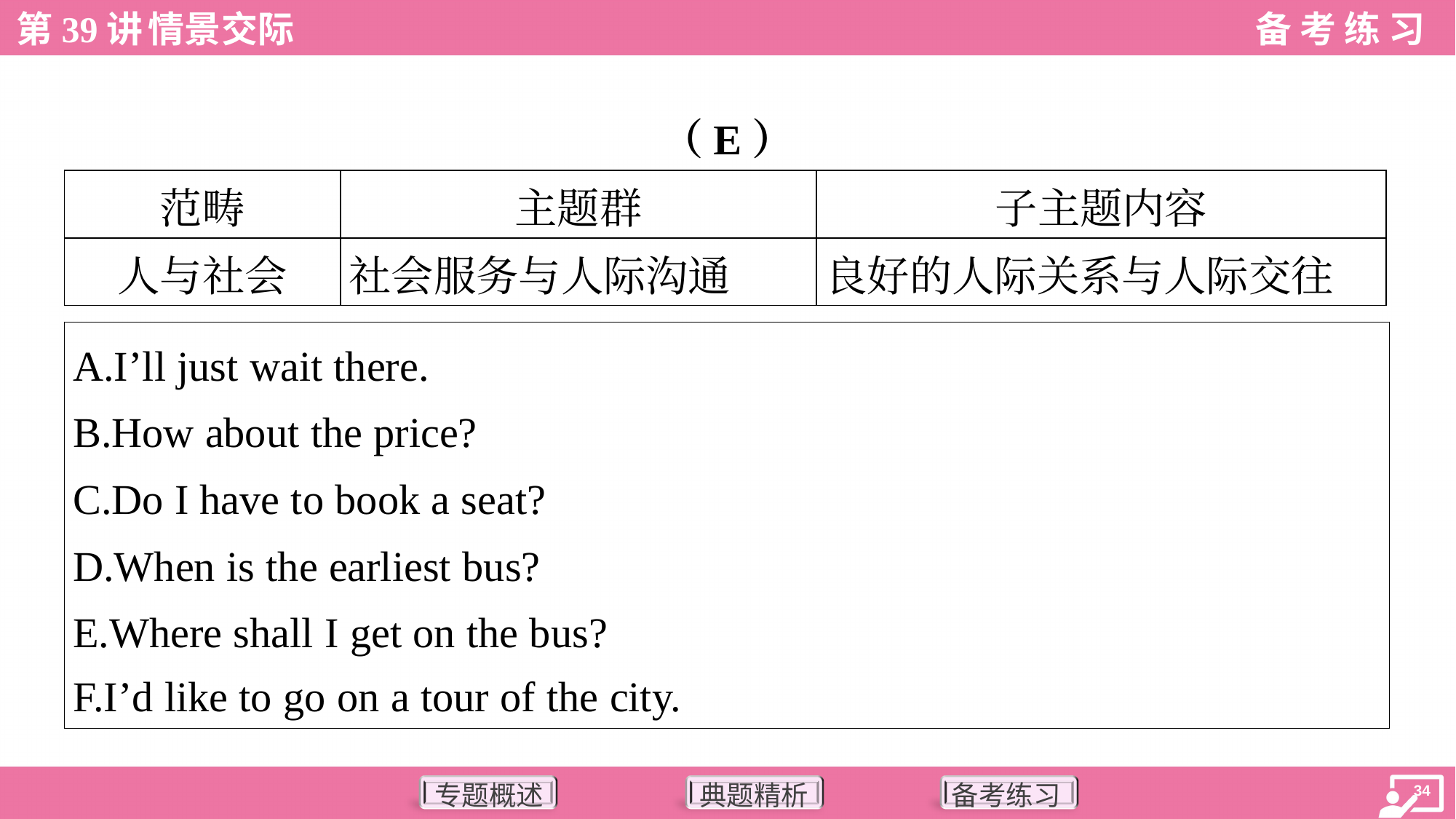

（E）
| 范畴 | 主题群 | 子主题内容 |
| --- | --- | --- |
| 人与社会 | 社会服务与人际沟通 | 良好的人际关系与人际交往 |
| A.I’ll just wait there. B.How about the price? C.Do I have to book a seat? D.When is the earliest bus? E.Where shall I get on the bus? F.I’d like to go on a tour of the city. |
| --- |